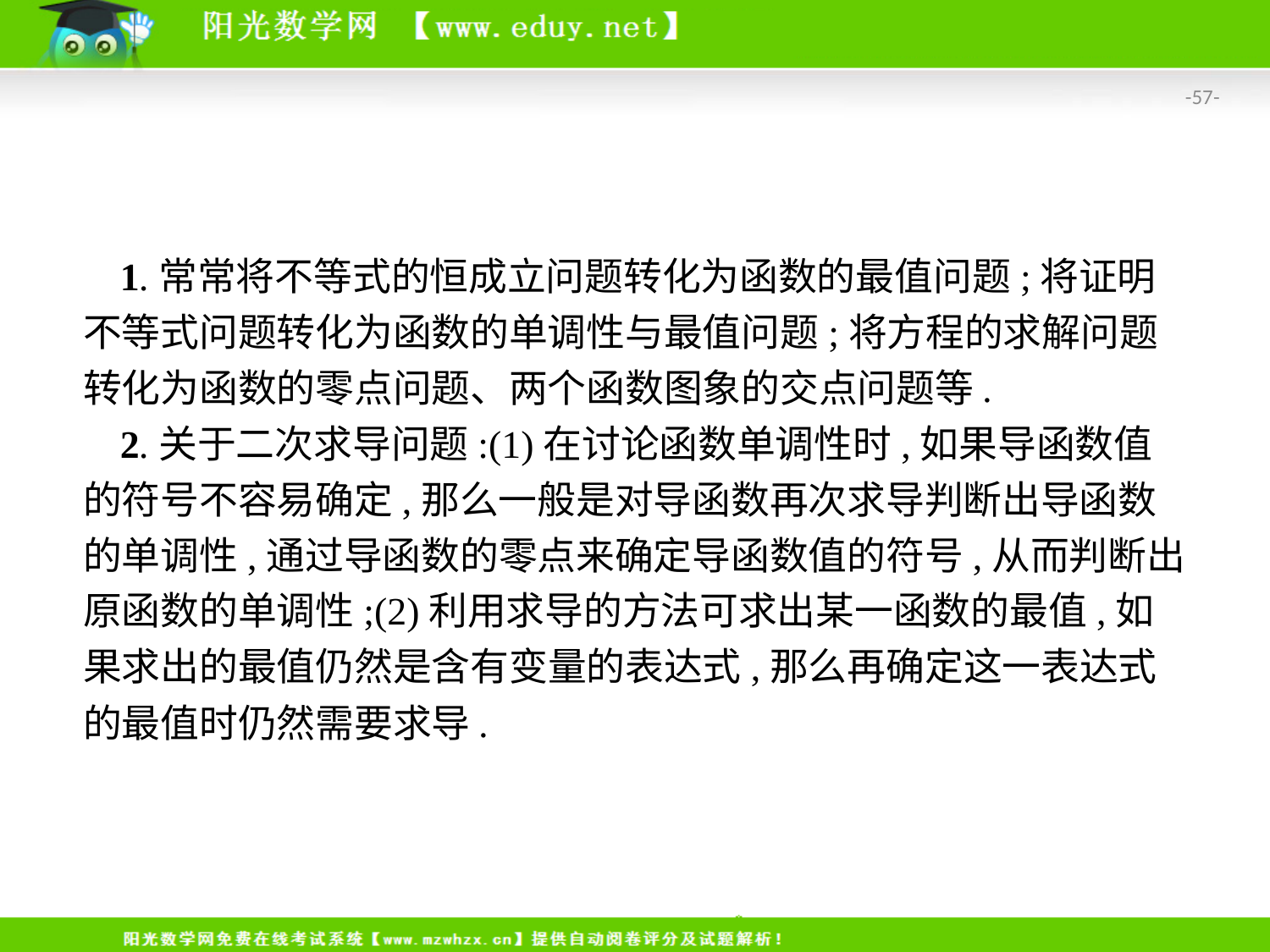

-57-
1.常常将不等式的恒成立问题转化为函数的最值问题;将证明不等式问题转化为函数的单调性与最值问题;将方程的求解问题转化为函数的零点问题、两个函数图象的交点问题等.
2.关于二次求导问题:(1)在讨论函数单调性时,如果导函数值的符号不容易确定,那么一般是对导函数再次求导判断出导函数的单调性,通过导函数的零点来确定导函数值的符号,从而判断出原函数的单调性;(2)利用求导的方法可求出某一函数的最值,如果求出的最值仍然是含有变量的表达式,那么再确定这一表达式的最值时仍然需要求导.